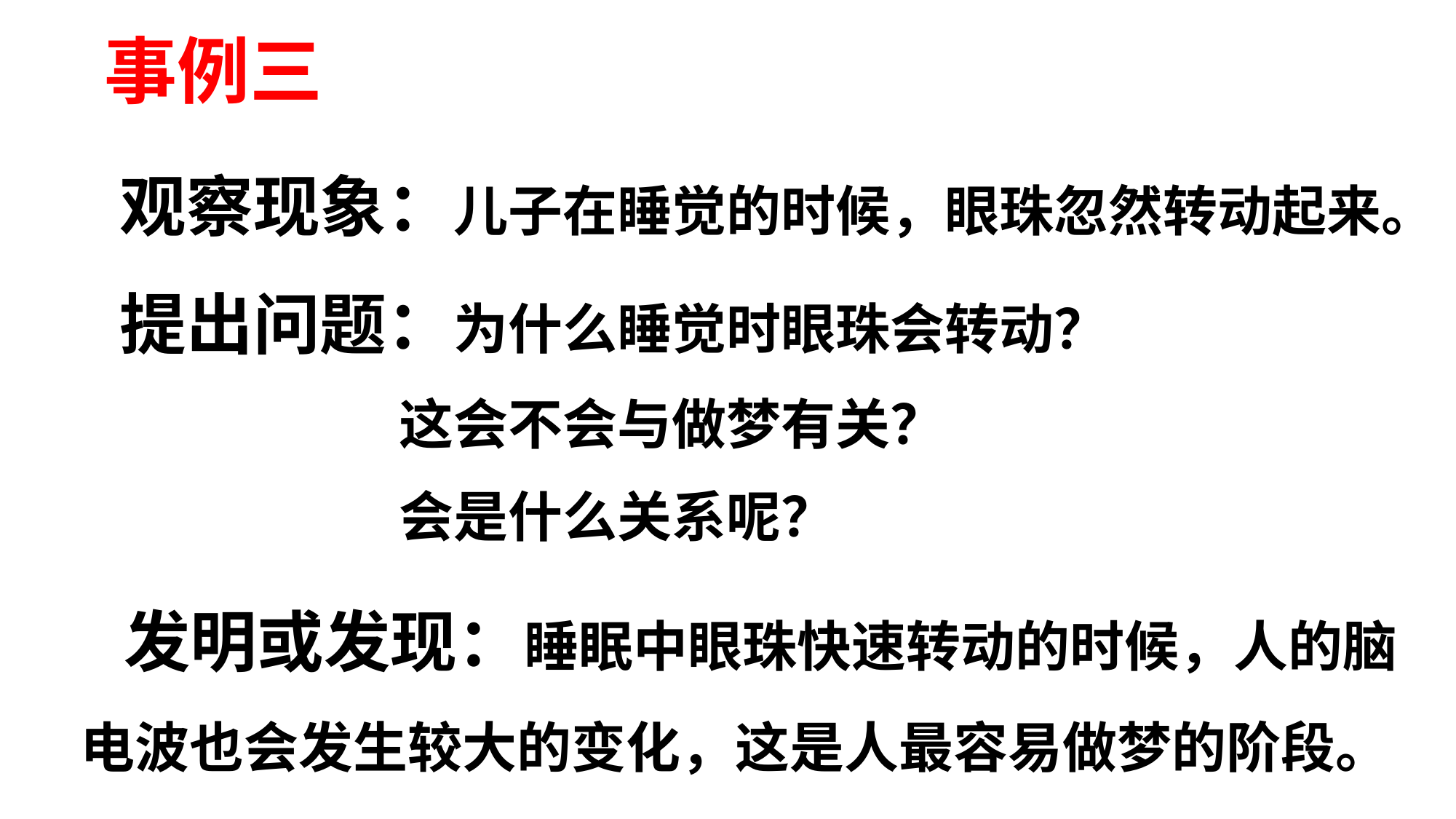

事例三
  观察现象：儿子在睡觉的时候，眼珠忽然转动起来。
  提出问题：为什么睡觉时眼珠会转动？
                         这会不会与做梦有关？
                         会是什么关系呢？
  发明或发现：睡眠中眼珠快速转动的时候，人的脑电波也会发生较大的变化，这是人最容易做梦的阶段。